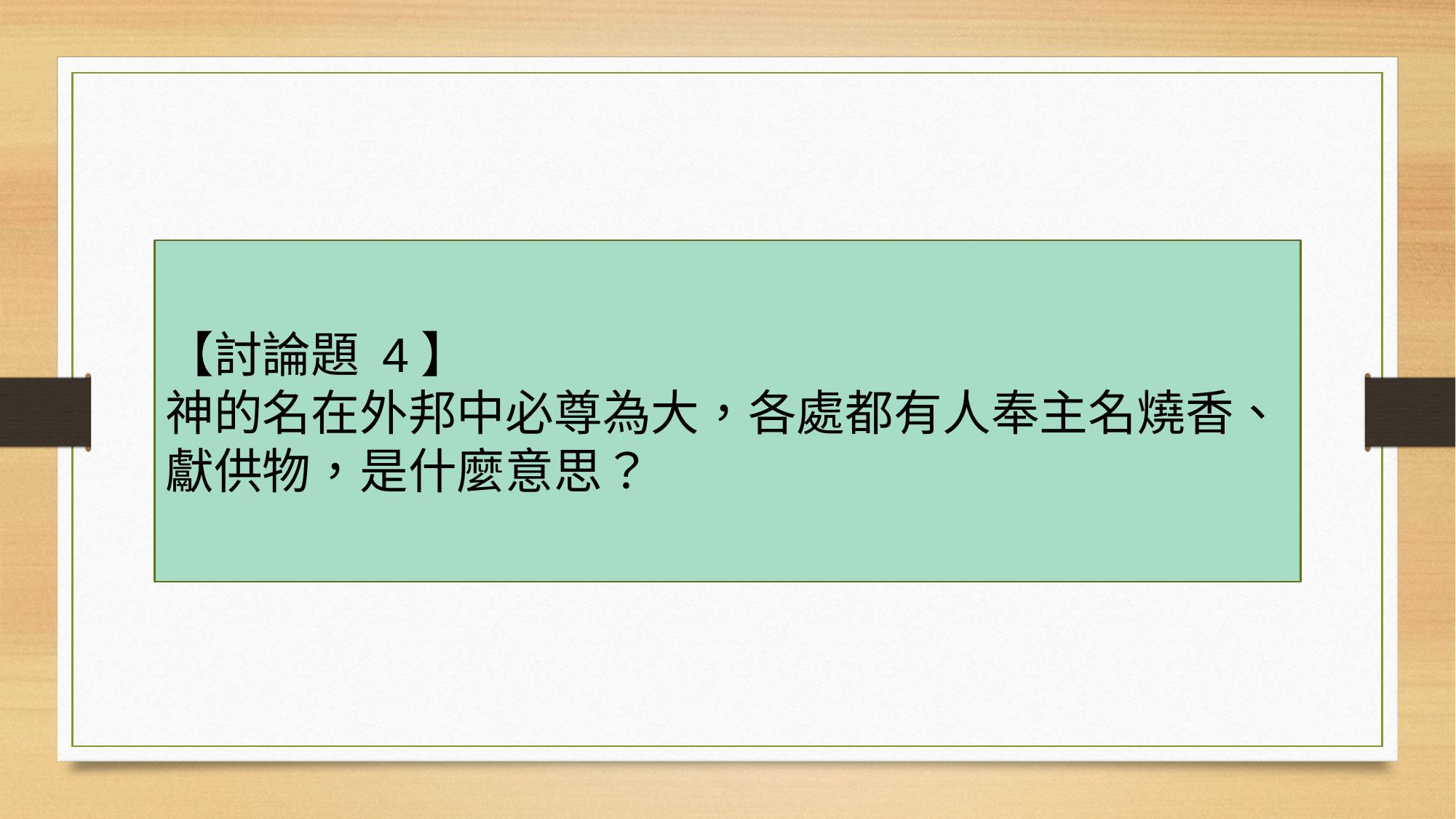

#
【討論題 4】
神的名在外邦中必尊為大，各處都有人奉主名燒香、獻供物，是什麼意思？